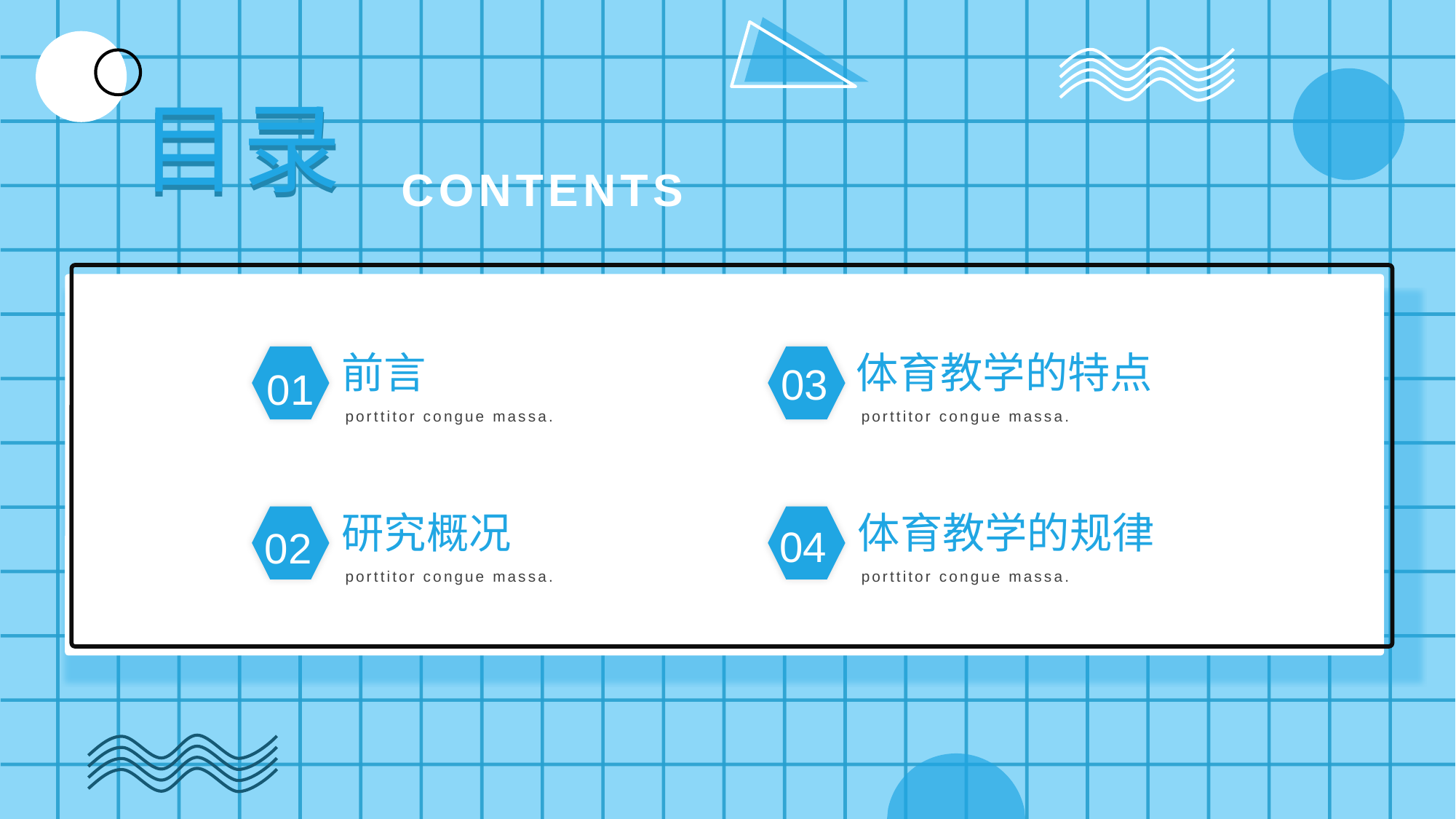

目录
目录
CONTENTS

前言
porttitor congue massa.

01
体育教学的特点
porttitor congue massa.

03
研究概况
porttitor congue massa.

02
体育教学的规律
porttitor congue massa.

04